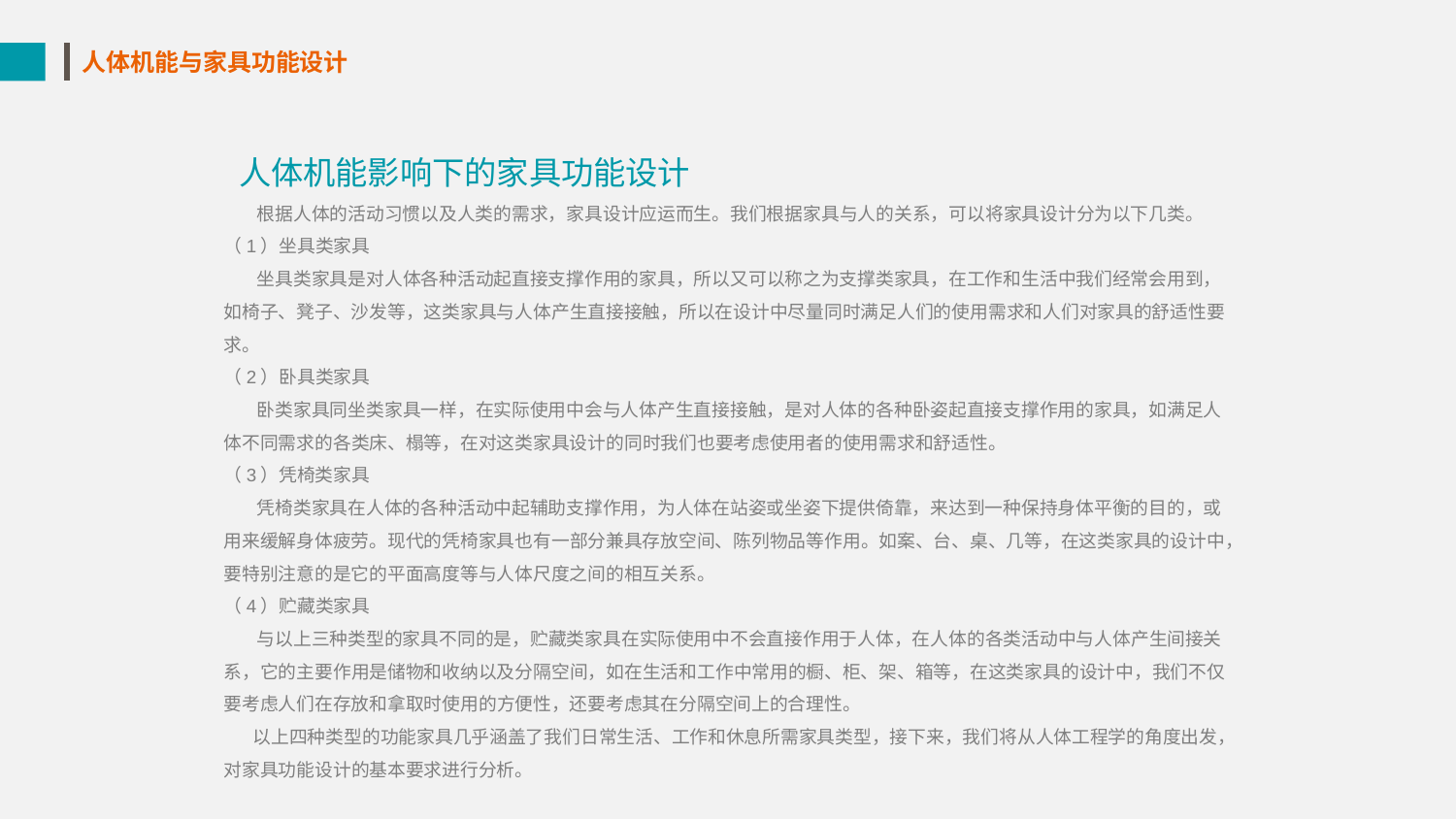

人体机能与家具功能设计

 人体机能影响下的家具功能设计
       根据人体的活动习惯以及人类的需求，家具设计应运而生。我们根据家具与人的关系，可以将家具设计分为以下几类。
（1）坐具类家具
       坐具类家具是对人体各种活动起直接支撑作用的家具，所以又可以称之为支撑类家具，在工作和生活中我们经常会用到，如椅子、凳子、沙发等，这类家具与人体产生直接接触，所以在设计中尽量同时满足人们的使用需求和人们对家具的舒适性要求。
（2）卧具类家具
       卧类家具同坐类家具一样，在实际使用中会与人体产生直接接触，是对人体的各种卧姿起直接支撑作用的家具，如满足人体不同需求的各类床、榻等，在对这类家具设计的同时我们也要考虑使用者的使用需求和舒适性。
（3）凭椅类家具
       凭椅类家具在人体的各种活动中起辅助支撑作用，为人体在站姿或坐姿下提供倚靠，来达到一种保持身体平衡的目的，或用来缓解身体疲劳。现代的凭椅家具也有一部分兼具存放空间、陈列物品等作用。如案、台、桌、几等，在这类家具的设计中，要特别注意的是它的平面高度等与人体尺度之间的相互关系。
（4）贮藏类家具
       与以上三种类型的家具不同的是，贮藏类家具在实际使用中不会直接作用于人体，在人体的各类活动中与人体产生间接关系，它的主要作用是储物和收纳以及分隔空间，如在生活和工作中常用的橱、柜、架、箱等，在这类家具的设计中，我们不仅要考虑人们在存放和拿取时使用的方便性，还要考虑其在分隔空间上的合理性。
      以上四种类型的功能家具几乎涵盖了我们日常生活、工作和休息所需家具类型，接下来，我们将从人体工程学的角度出发，对家具功能设计的基本要求进行分析。